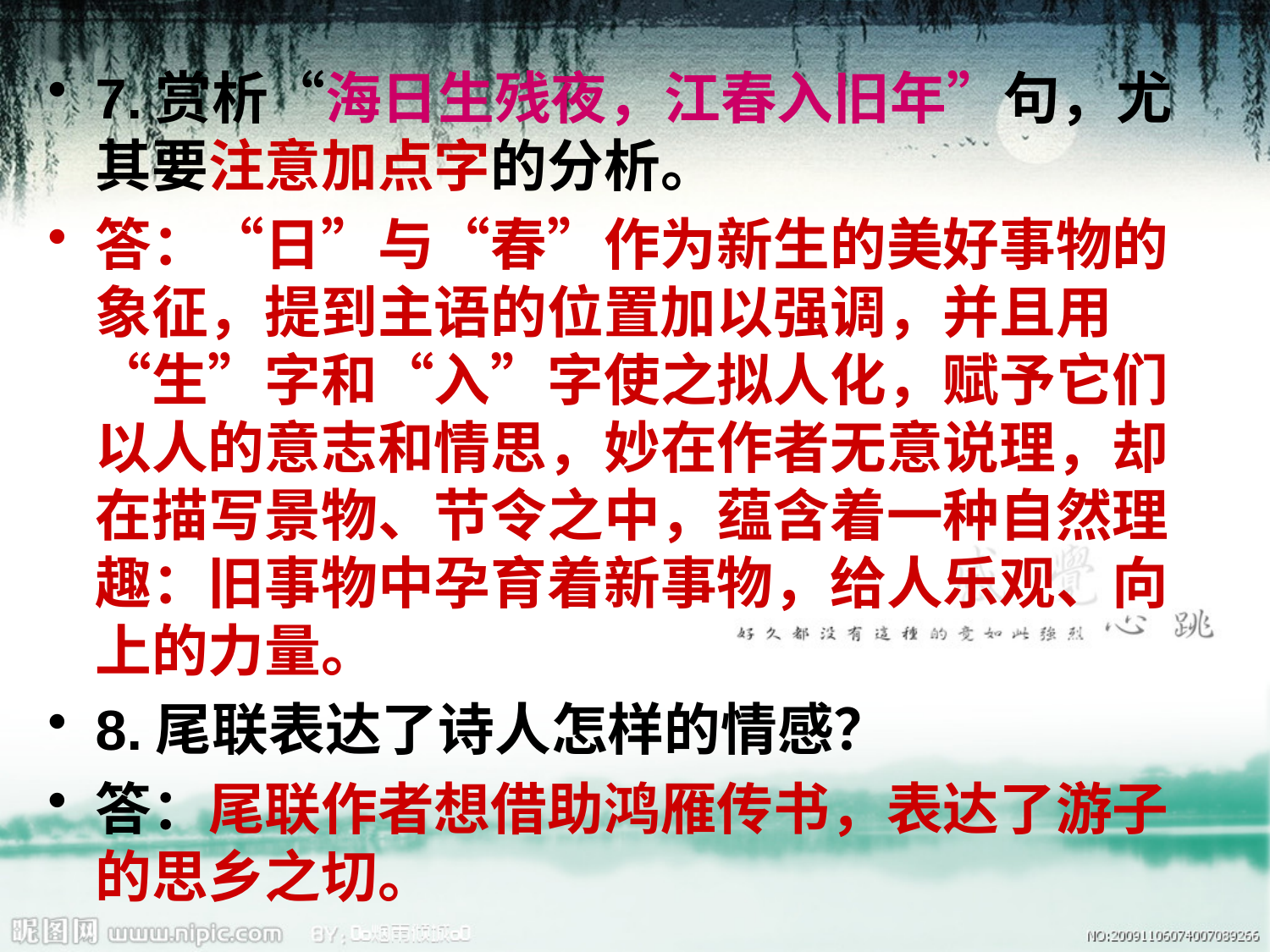

7.赏析“海日生残夜，江春入旧年”句，尤其要注意加点字的分析。
答：“日”与“春”作为新生的美好事物的象征，提到主语的位置加以强调，并且用“生”字和“入”字使之拟人化，赋予它们以人的意志和情思，妙在作者无意说理，却在描写景物、节令之中，蕴含着一种自然理趣：旧事物中孕育着新事物，给人乐观、向上的力量。
8.尾联表达了诗人怎样的情感？
答：尾联作者想借助鸿雁传书，表达了游子的思乡之切。